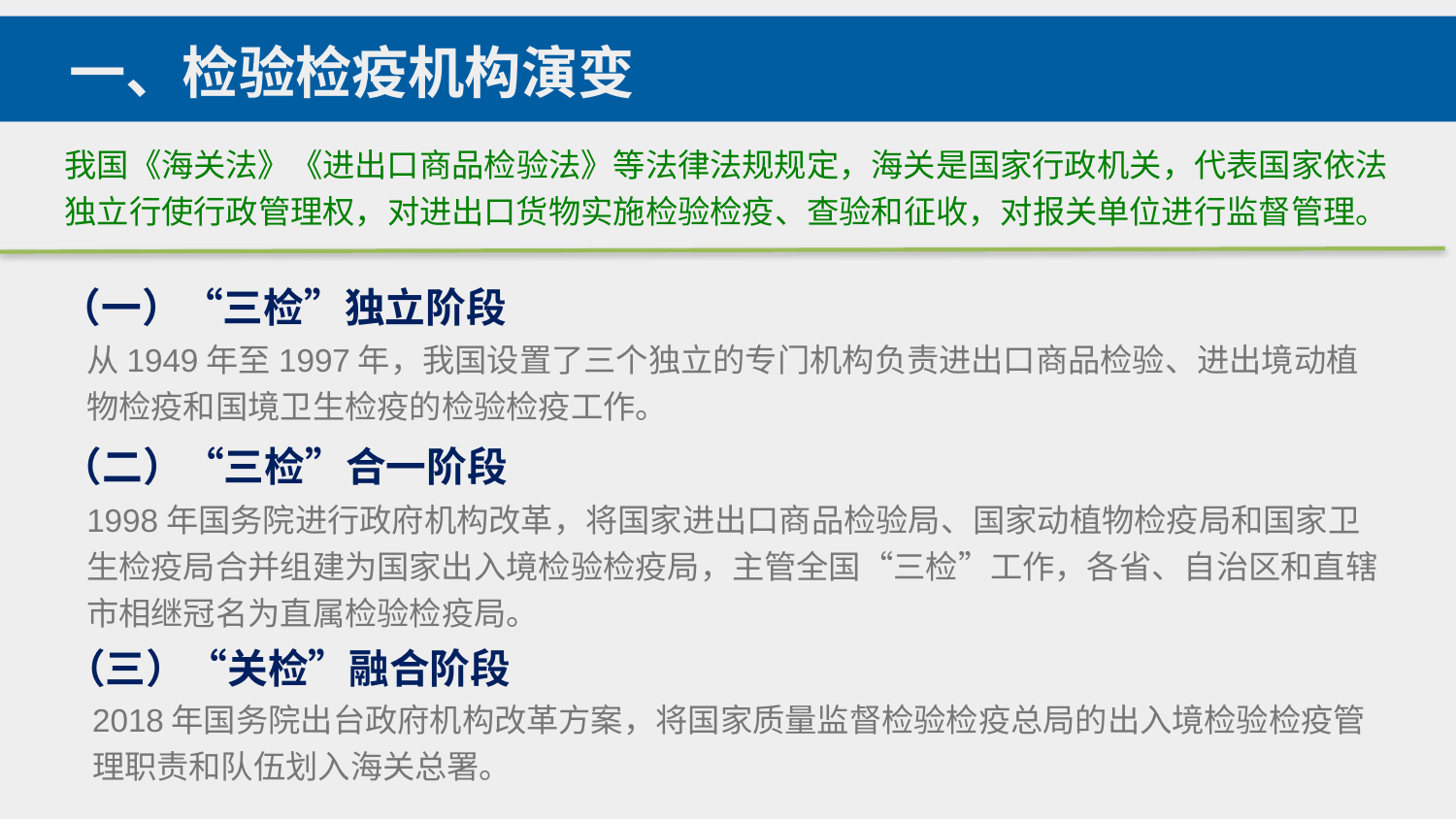

一、检验检疫机构演变
我国《海关法》《进出口商品检验法》等法律法规规定，海关是国家行政机关，代表国家依法独立行使行政管理权，对进出口货物实施检验检疫、查验和征收，对报关单位进行监督管理。
（一）“三检”独立阶段
从1949年至1997年，我国设置了三个独立的专门机构负责进出口商品检验、进出境动植物检疫和国境卫生检疫的检验检疫工作。
（二）“三检”合一阶段
1998年国务院进行政府机构改革，将国家进出口商品检验局、国家动植物检疫局和国家卫生检疫局合并组建为国家出入境检验检疫局，主管全国“三检”工作，各省、自治区和直辖市相继冠名为直属检验检疫局。
（三）“关检”融合阶段
2018年国务院出台政府机构改革方案，将国家质量监督检验检疫总局的出入境检验检疫管理职责和队伍划入海关总署。